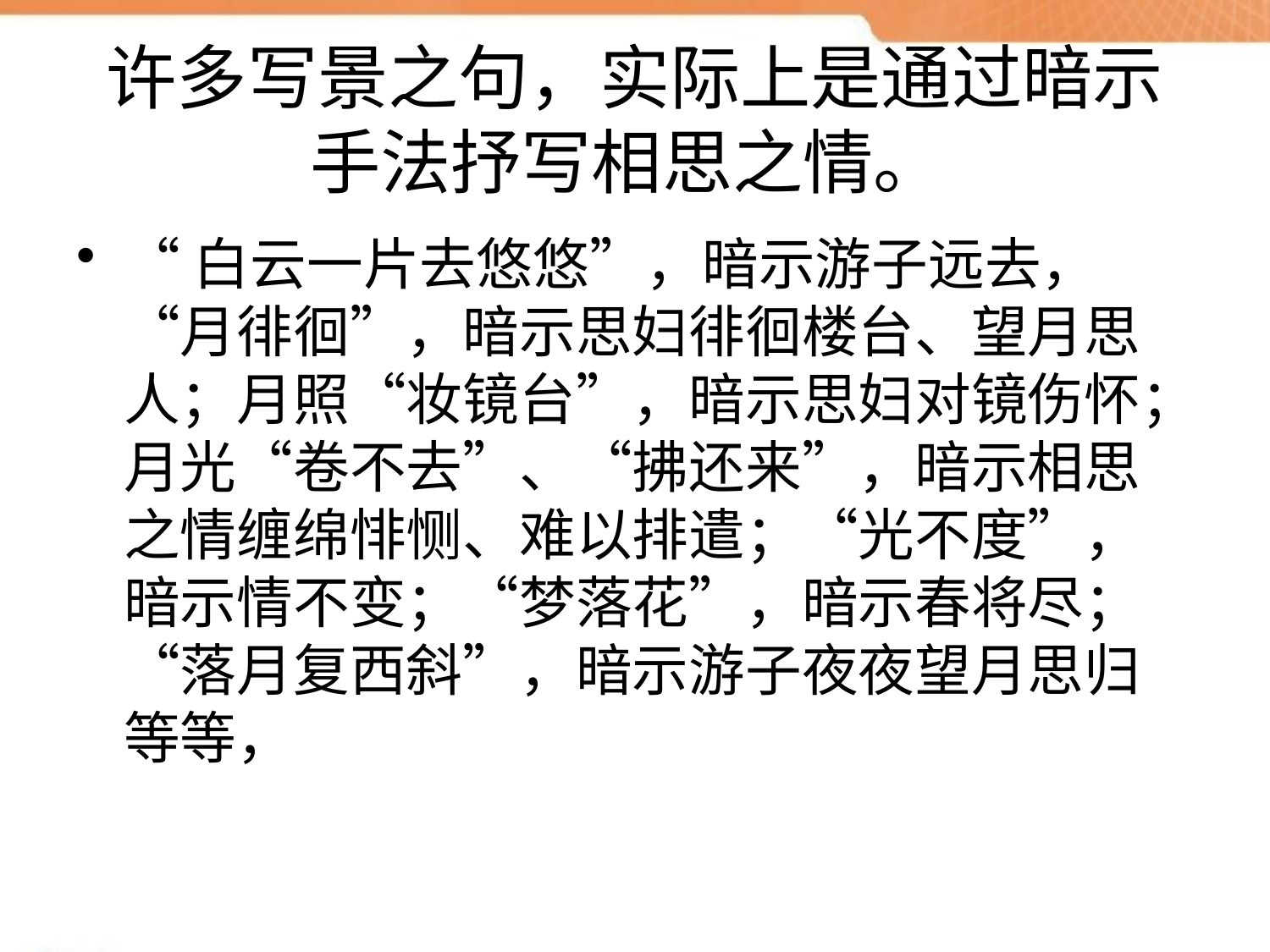

# 许多写景之句，实际上是通过暗示手法抒写相思之情。
“白云一片去悠悠”，暗示游子远去，“月徘徊”，暗示思妇徘徊楼台、望月思人；月照“妆镜台”，暗示思妇对镜伤怀；月光“卷不去”、“拂还来”，暗示相思之情缠绵悱恻、难以排遣；“光不度”，暗示情不变；“梦落花”，暗示春将尽；“落月复西斜”，暗示游子夜夜望月思归等等，